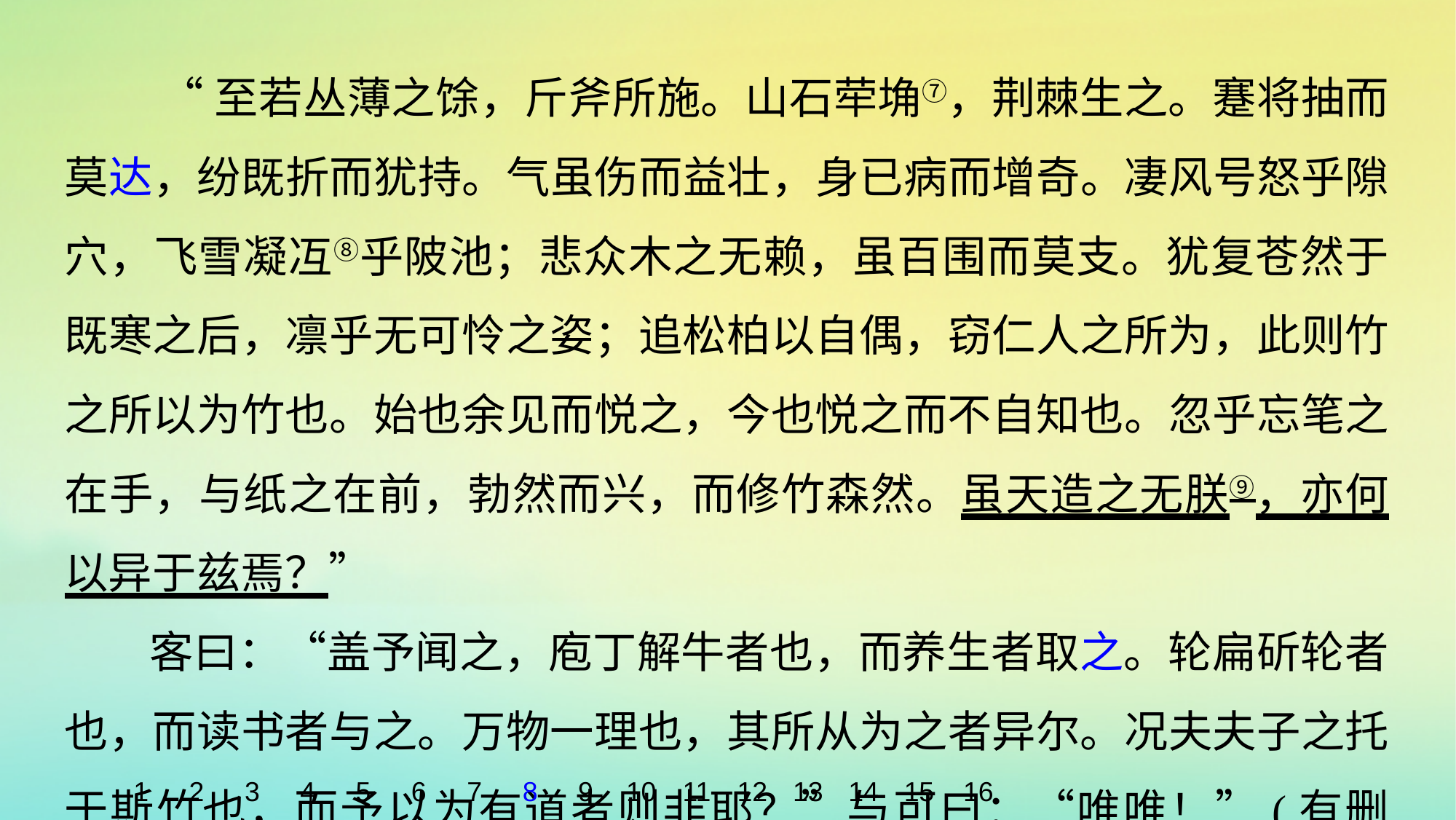

“至若丛薄之馀，斤斧所施。山石荦埆⑦，荆棘生之。蹇将抽而莫达，纷既折而犹持。气虽伤而益壮，身已病而增奇。凄风号怒乎隙穴，飞雪凝冱⑧乎陂池；悲众木之无赖，虽百围而莫支。犹复苍然于既寒之后，凛乎无可怜之姿；追松柏以自偶，窃仁人之所为，此则竹之所以为竹也。始也余见而悦之，今也悦之而不自知也。忽乎忘笔之在手，与纸之在前，勃然而兴，而修竹森然。虽天造之无朕⑨，亦何以异于兹焉？”
客曰：“盖予闻之，庖丁解牛者也，而养生者取之。轮扁斫轮者也，而读书者与之。万物一理也，其所从为之者异尔。况夫夫子之托于斯竹也，而予以为有道者则非耶？”与可曰：“唯唯！”(有删改)
1
2
3
4
5
6
7
8
9
10
11
12
13
14
15
16